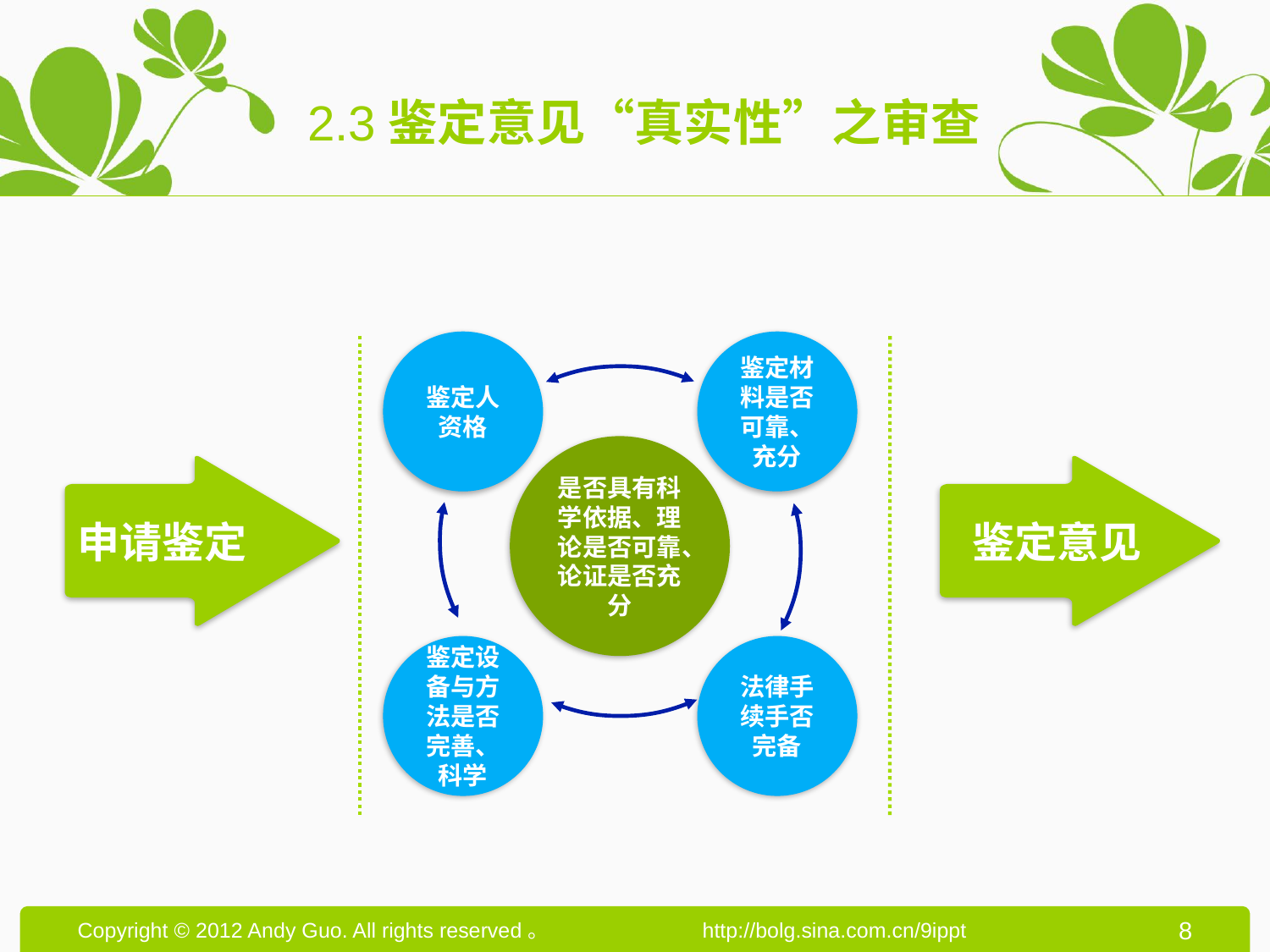

# 2.3鉴定意见“真实性”之审查
鉴定人资格
鉴定材料是否可靠、充分

是否具有科学依据、理论是否可靠、论证是否充分
申请鉴定
 鉴定意见
鉴定设备与方法是否完善、科学
法律手续手否完备
8